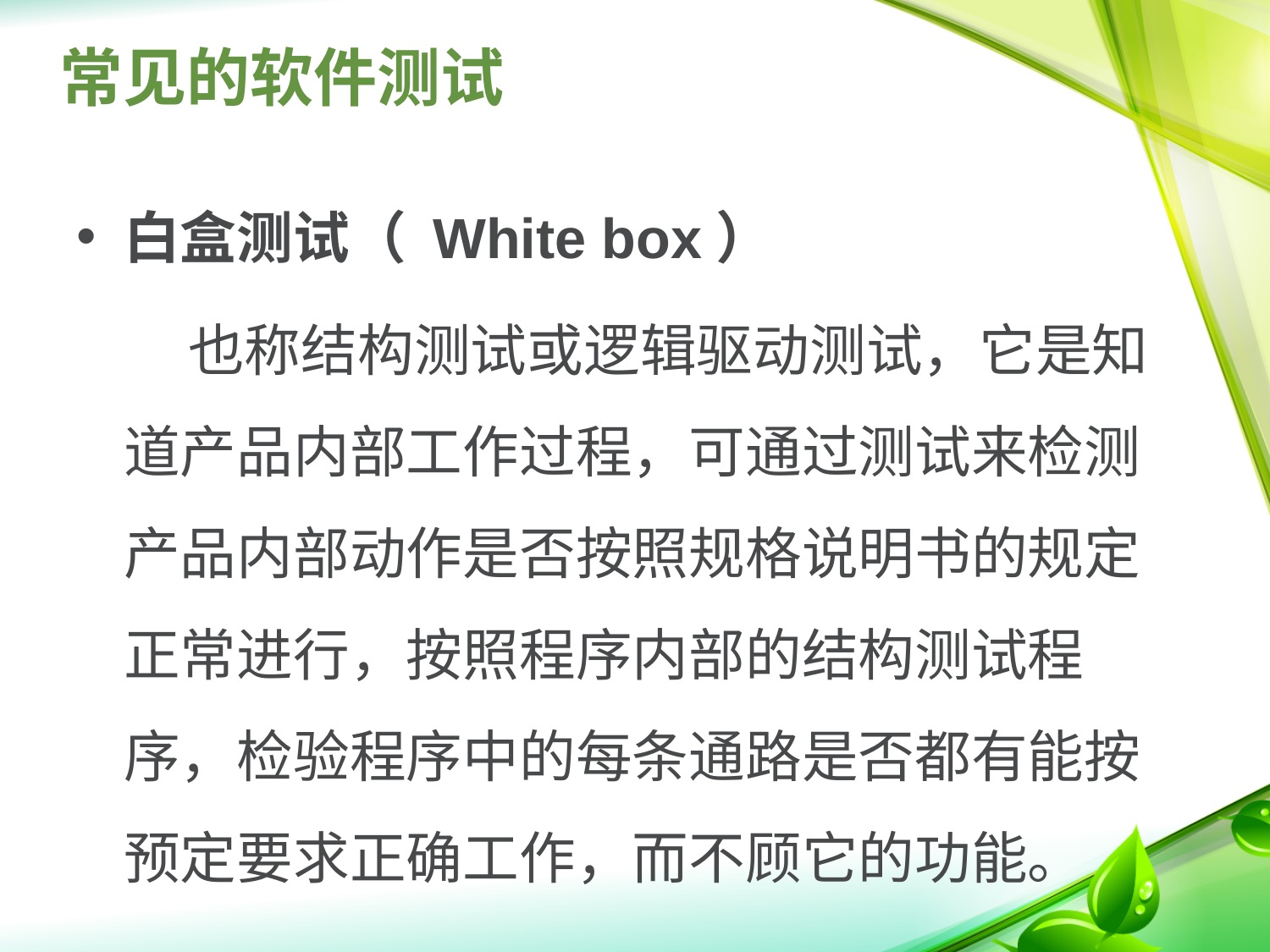

# 常见的软件测试
白盒测试（ White box）
	    也称结构测试或逻辑驱动测试，它是知道产品内部工作过程，可通过测试来检测产品内部动作是否按照规格说明书的规定正常进行，按照程序内部的结构测试程序，检验程序中的每条通路是否都有能按预定要求正确工作，而不顾它的功能。